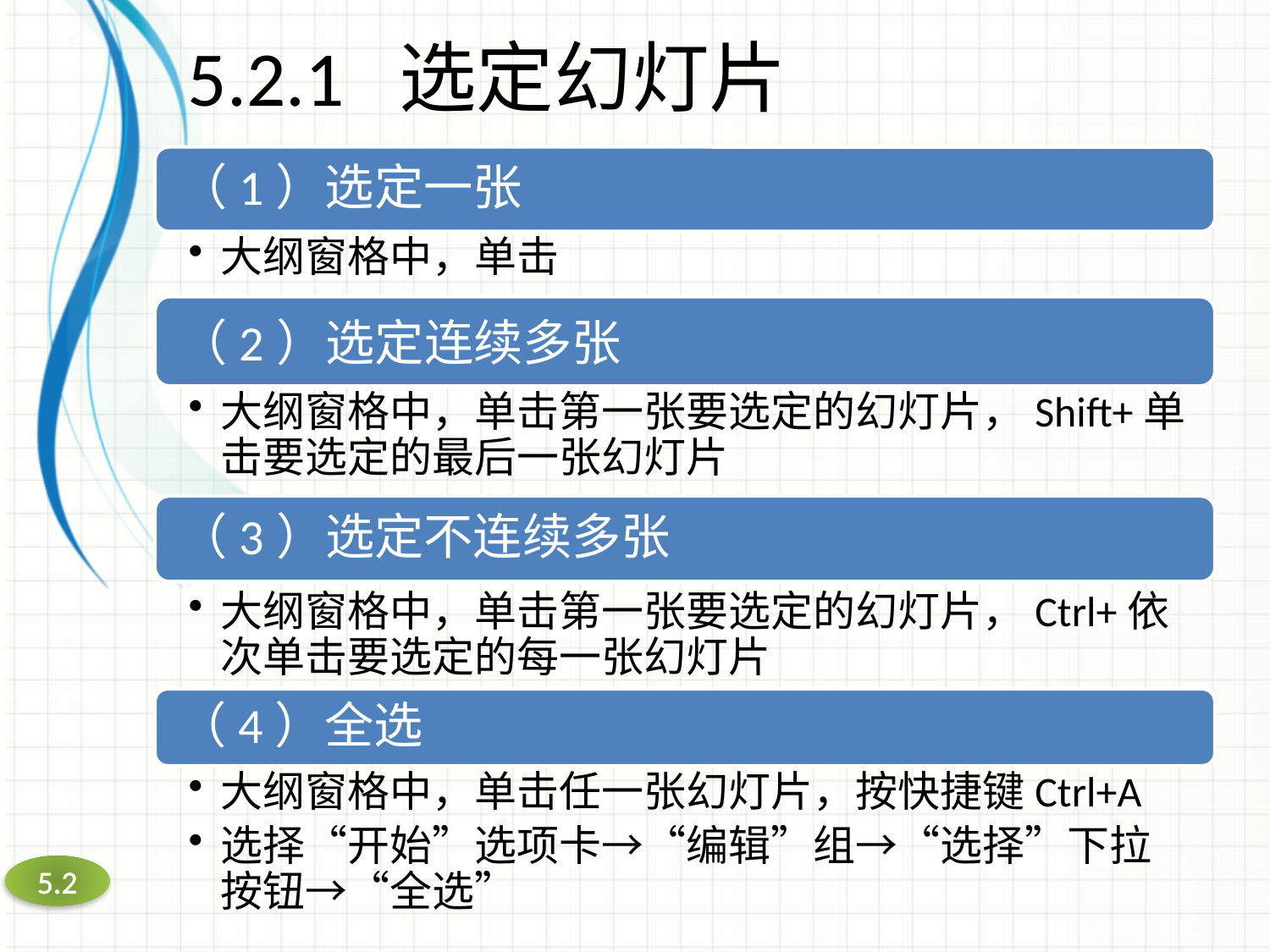

# 5.2.1  选定幻灯片
（1）选定一张
大纲窗格中，单击
（2）选定连续多张
大纲窗格中，单击第一张要选定的幻灯片，Shift+单击要选定的最后一张幻灯片
（3）选定不连续多张
大纲窗格中，单击第一张要选定的幻灯片，Ctrl+依次单击要选定的每一张幻灯片
（4）全选
大纲窗格中，单击任一张幻灯片，按快捷键Ctrl+A
选择“开始”选项卡→“编辑”组→“选择”下拉按钮→“全选”